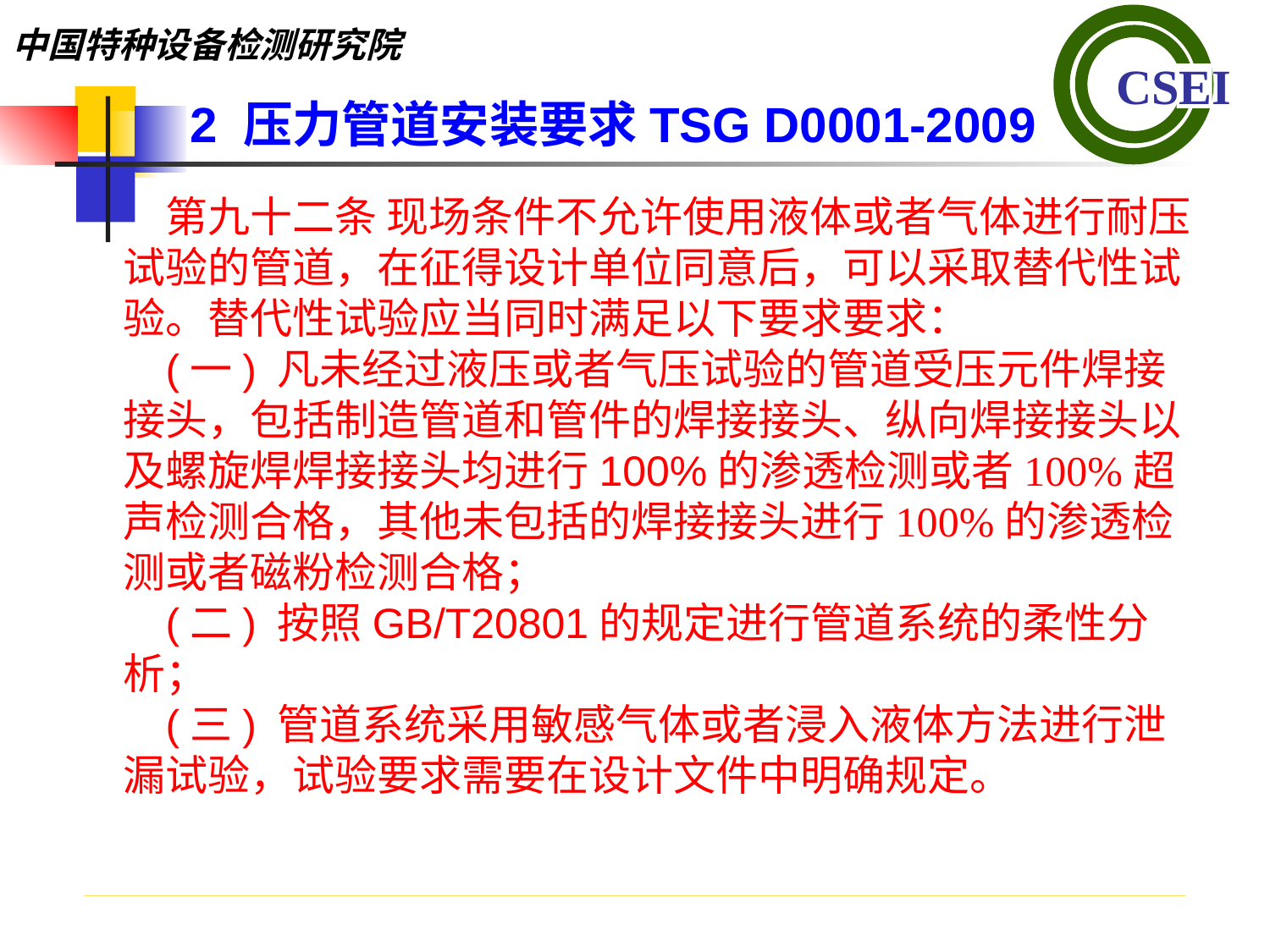

2 压力管道安装要求TSG D0001-2009
第九十二条 现场条件不允许使用液体或者气体进行耐压试验的管道，在征得设计单位同意后，可以采取替代性试验。替代性试验应当同时满足以下要求要求：
(一) 凡未经过液压或者气压试验的管道受压元件焊接接头，包括制造管道和管件的焊接接头、纵向焊接接头以及螺旋焊焊接接头均进行100%的渗透检测或者100%超声检测合格，其他未包括的焊接接头进行100%的渗透检测或者磁粉检测合格；(二) 按照GB/T20801的规定进行管道系统的柔性分析；(三) 管道系统采用敏感气体或者浸入液体方法进行泄漏试验，试验要求需要在设计文件中明确规定。